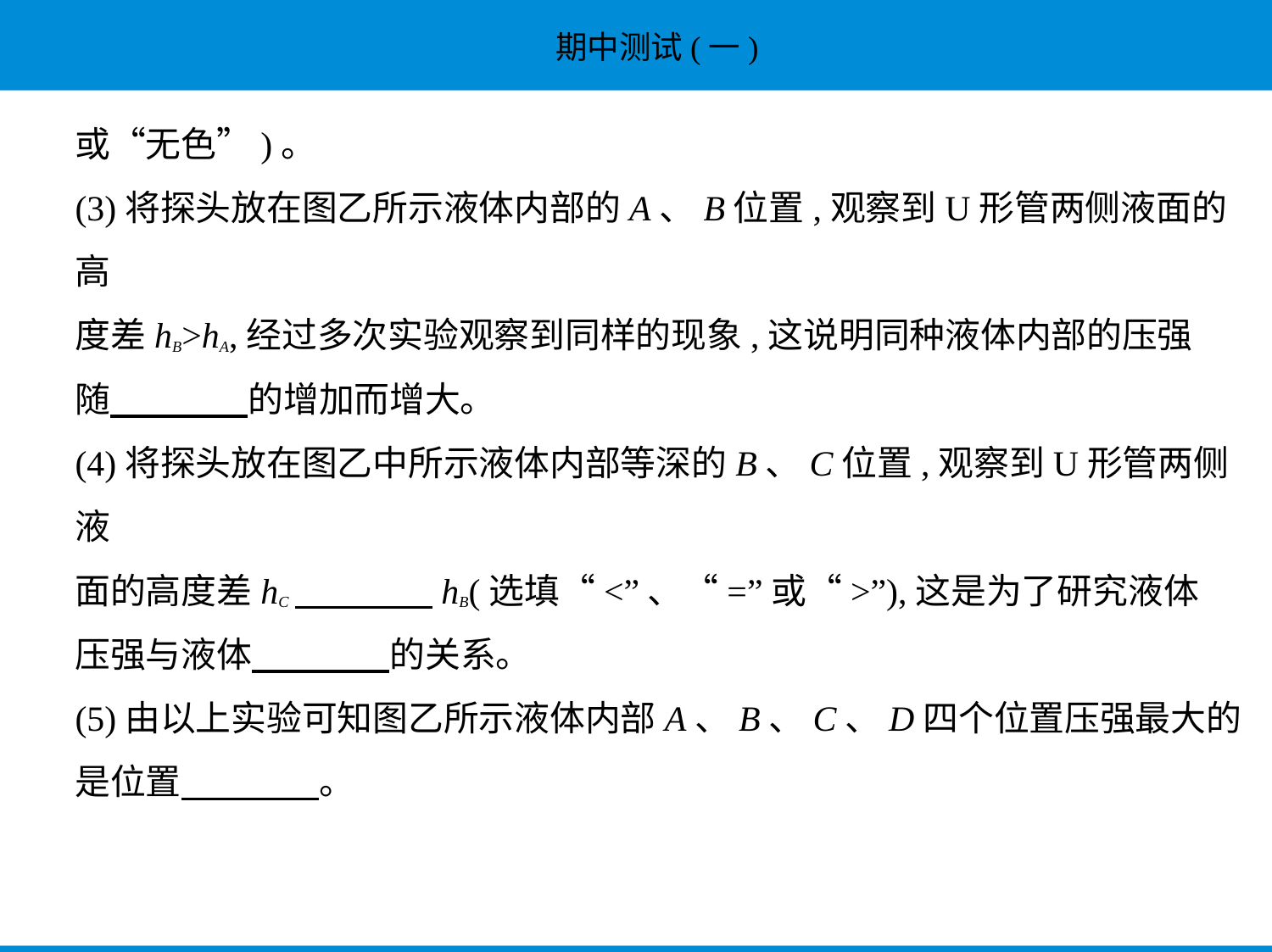

或“无色”)。
(3)将探头放在图乙所示液体内部的A、B位置,观察到U形管两侧液面的高
度差hB>hA,经过多次实验观察到同样的现象,这说明同种液体内部的压强
随　　　    的增加而增大。
(4)将探头放在图乙中所示液体内部等深的B、C位置,观察到U形管两侧液
面的高度差hC　　　    hB(选填“<”、“=”或“>”),这是为了研究液体
压强与液体　　　    的关系。
(5)由以上实验可知图乙所示液体内部A、B、C、D四个位置压强最大的
是位置　　　    。